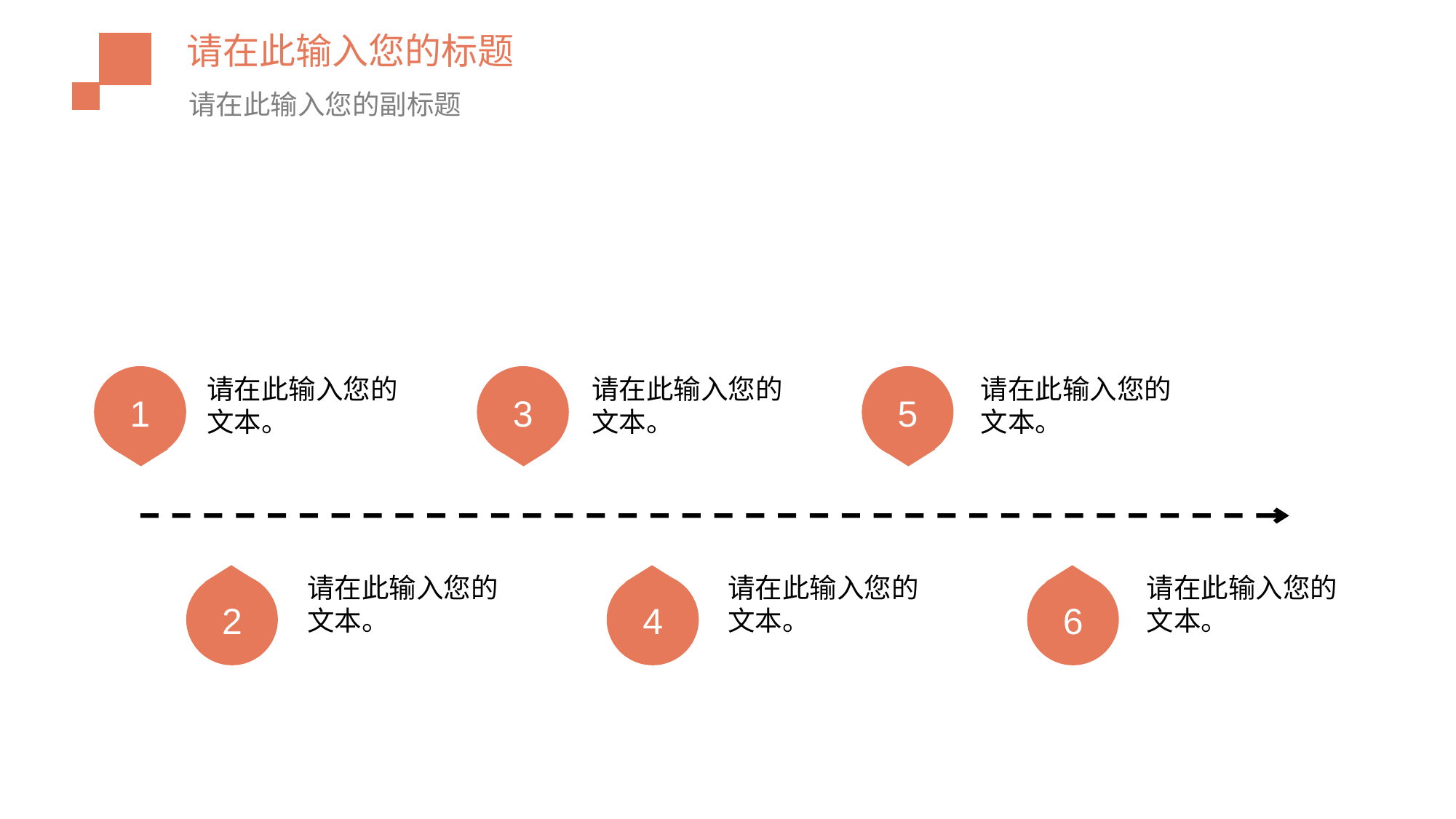

请在此输入您的标题
请在此输入您的副标题
1

请在此输入您的文本。
3

请在此输入您的文本。
5

请在此输入您的文本。

2

请在此输入您的文本。
4

请在此输入您的文本。
6

请在此输入您的文本。